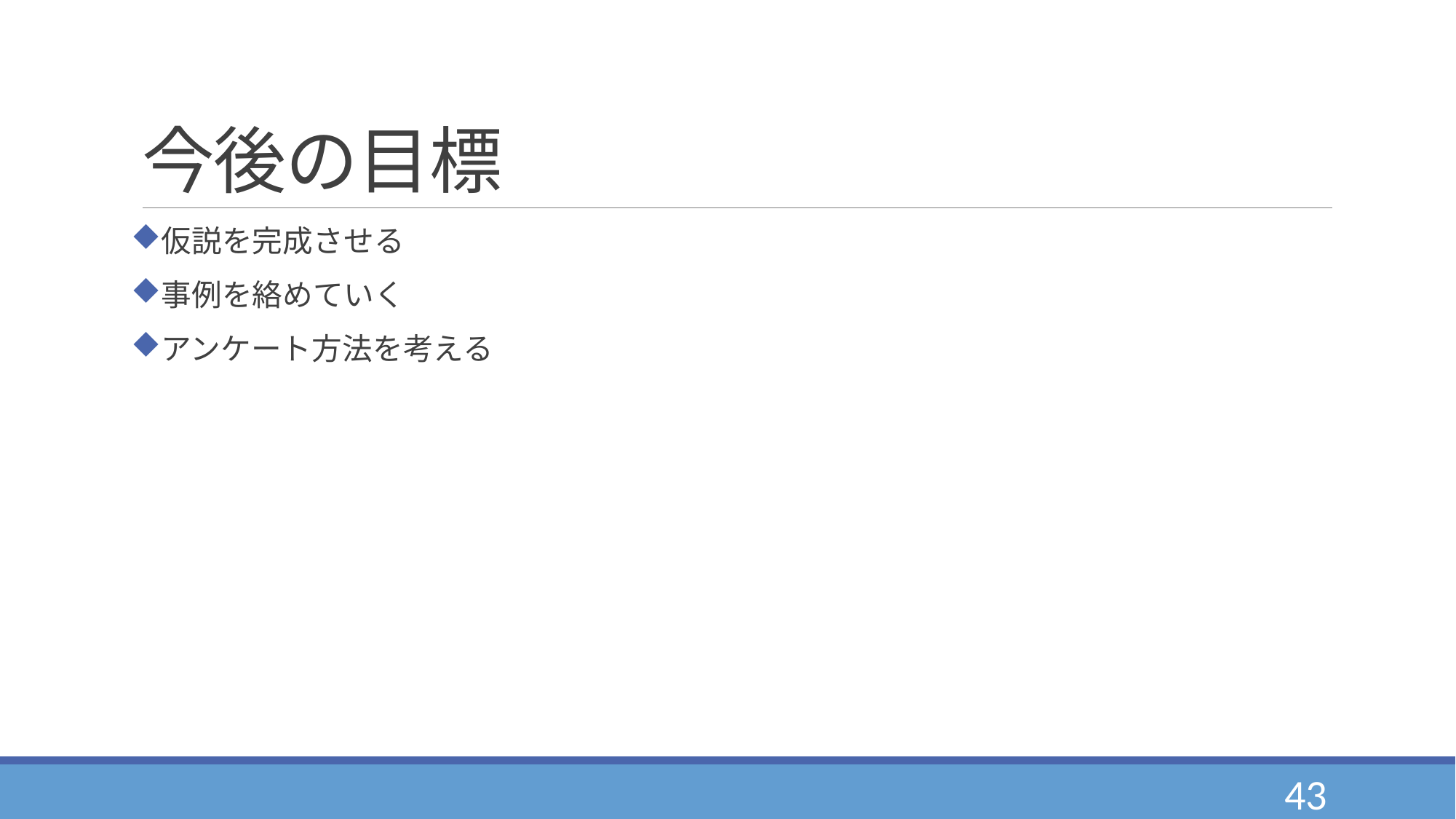

# 今後の目標
仮説を完成させる
事例を絡めていく
アンケート方法を考える

43